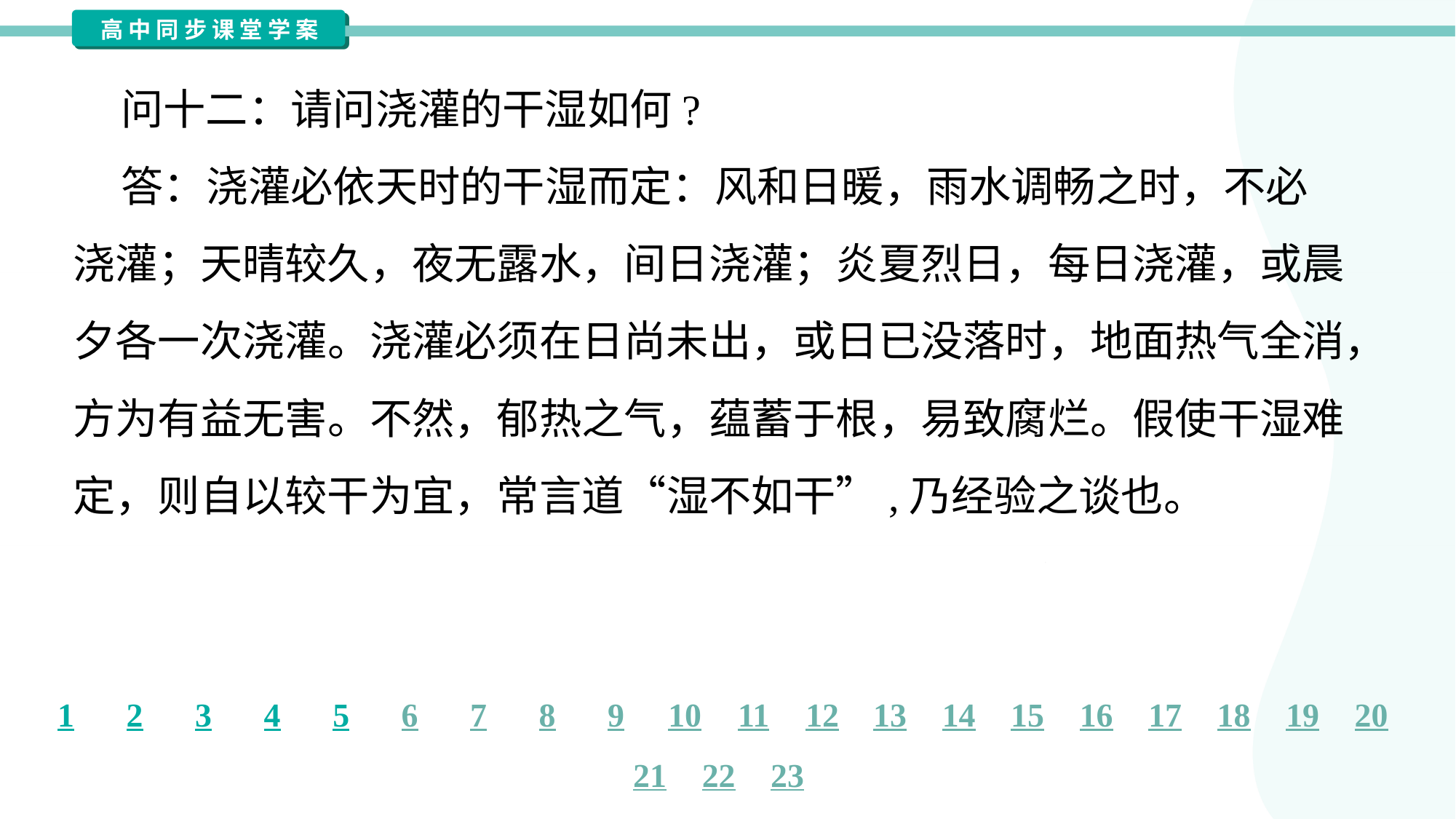

问十二：请问浇灌的干湿如何?
    答：浇灌必依天时的干湿而定：风和日暖，雨水调畅之时，不必
浇灌；天晴较久，夜无露水，间日浇灌；炎夏烈日，每日浇灌，或晨
夕各一次浇灌。浇灌必须在日尚未出，或日已没落时，地面热气全消，
方为有益无害。不然，郁热之气，蕴蓄于根，易致腐烂。假使干湿难
定，则自以较干为宜，常言道“湿不如干”,乃经验之谈也。